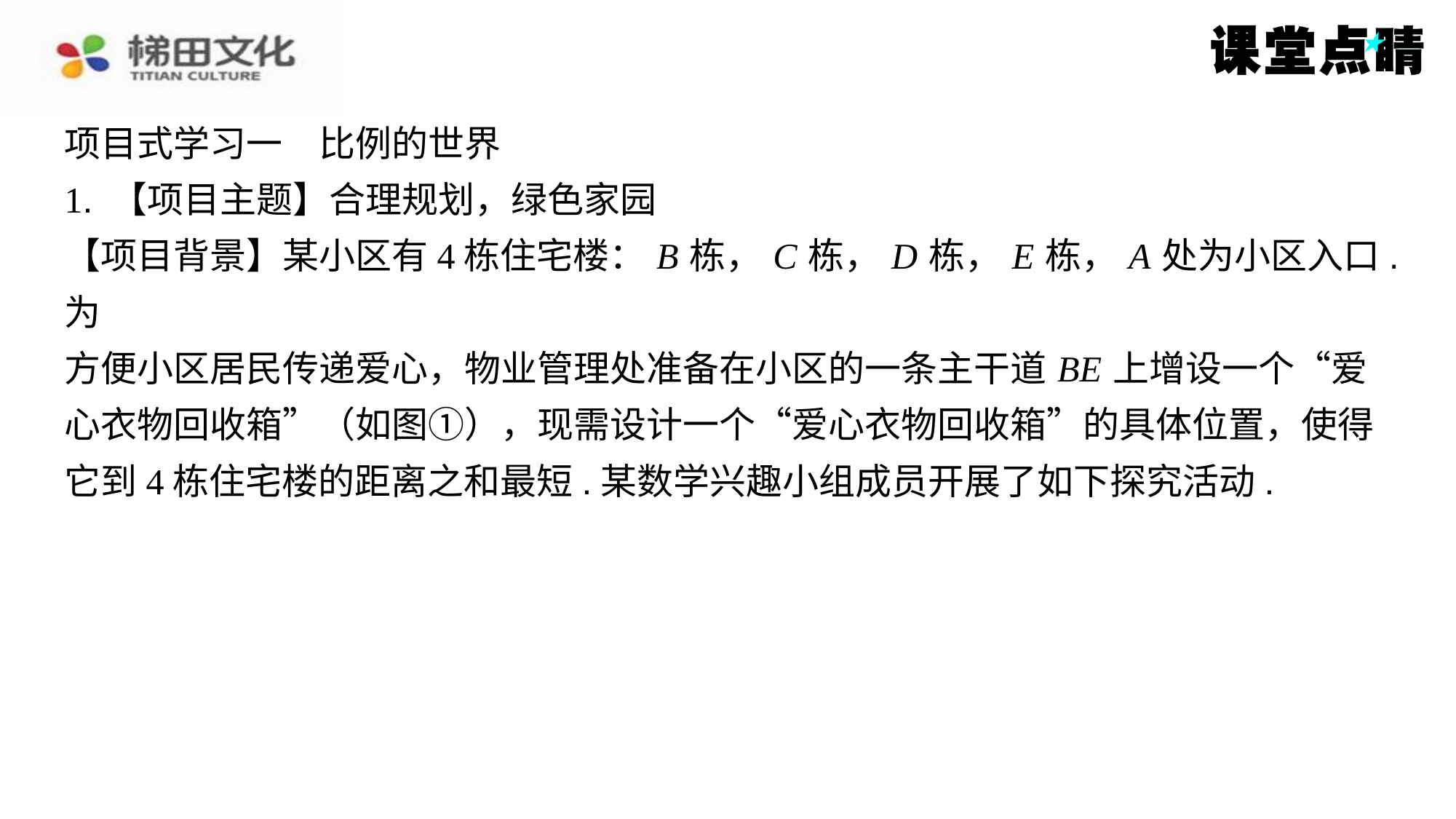

项目式学习一　比例的世界
1. 【项目主题】合理规划，绿色家园
【项目背景】某小区有4栋住宅楼： B 栋， C 栋， D 栋， E 栋， A 处为小区入口.为
方便小区居民传递爱心，物业管理处准备在小区的一条主干道 BE 上增设一个“爱
心衣物回收箱”（如图①），现需设计一个“爱心衣物回收箱”的具体位置，使得
它到4栋住宅楼的距离之和最短.某数学兴趣小组成员开展了如下探究活动.